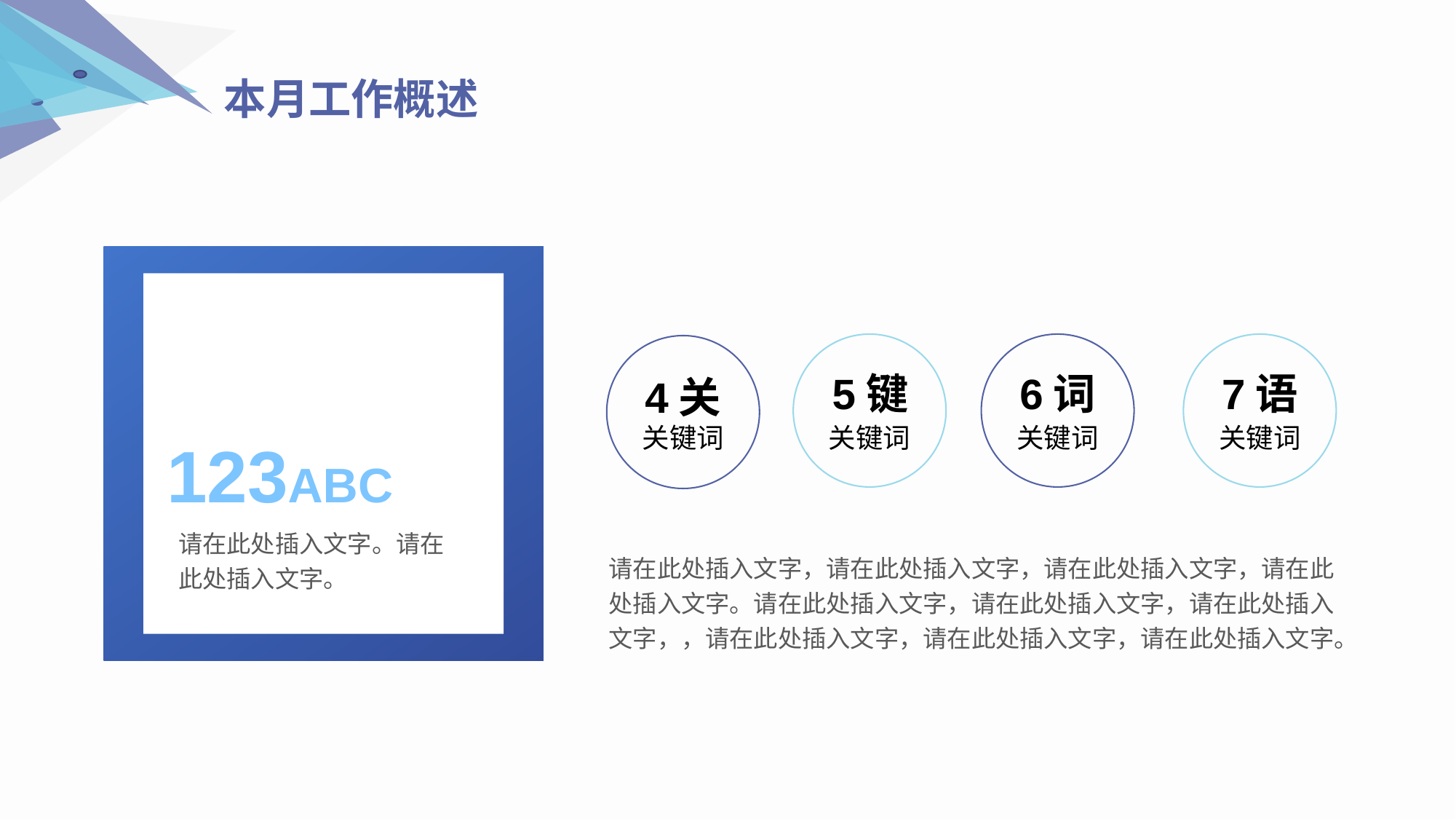

本月工作概述

123ABC
请在此处插入文字。请在此处插入文字。

5键
关键词

6词
关键词

7语
关键词

4关
关键词
请在此处插入文字，请在此处插入文字，请在此处插入文字，请在此处插入文字。请在此处插入文字，请在此处插入文字，请在此处插入文字，，请在此处插入文字，请在此处插入文字，请在此处插入文字。